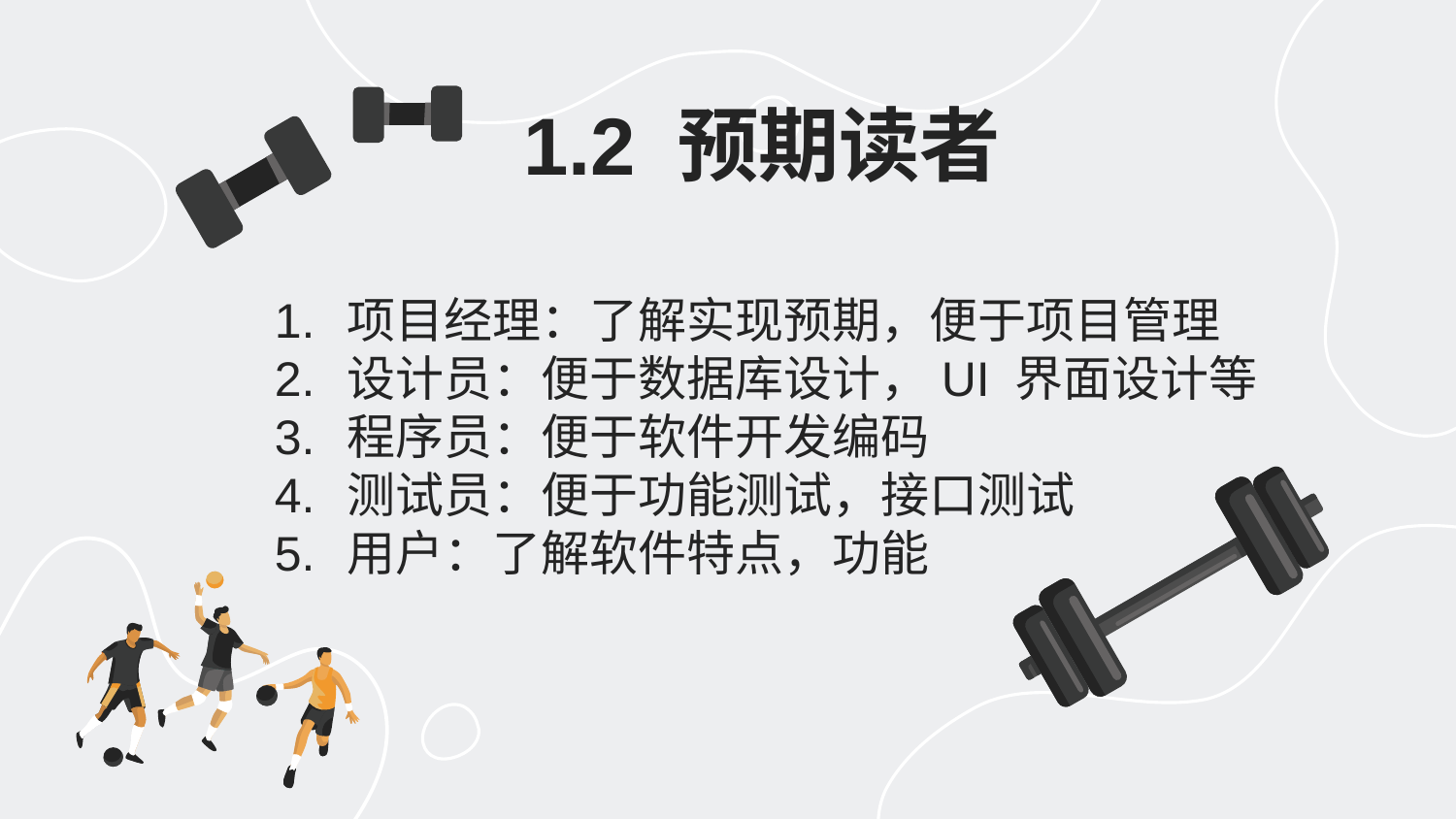

# 1.2 预期读者

项目经理：了解实现预期，便于项目管理
设计员：便于数据库设计，UI 界面设计等
程序员：便于软件开发编码
测试员：便于功能测试，接口测试
用户：了解软件特点，功能